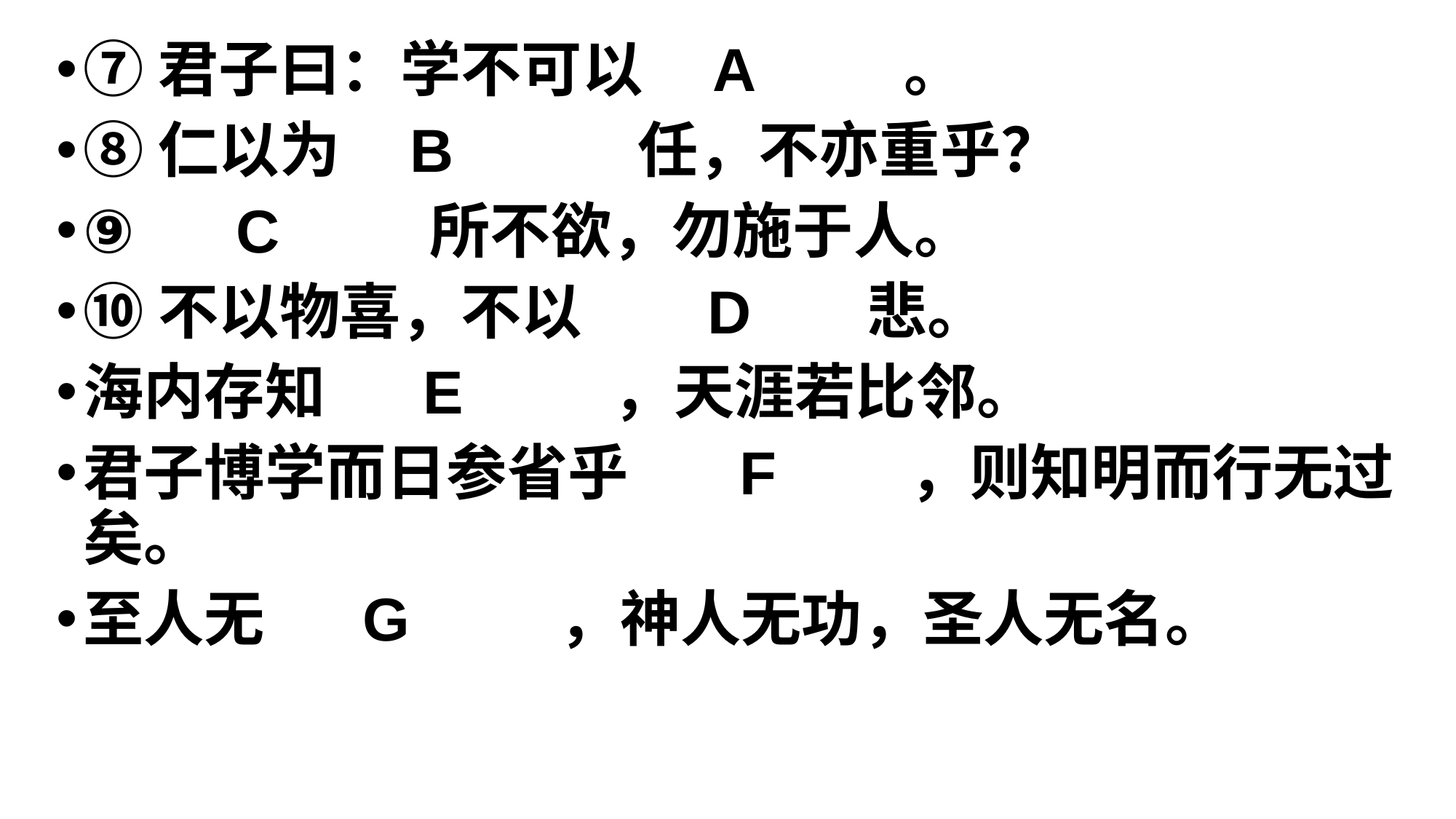

⑦君子曰：学不可以    A        。
⑧仁以为    B          任，不亦重乎？
⑨      C        所不欲，勿施于人。
⑩不以物喜，不以        D      悲。
海内存知      E        ，天涯若比邻。
君子博学而日参省乎       F       ，则知明而行无过矣。
至人无      G        ，神人无功，圣人无名。